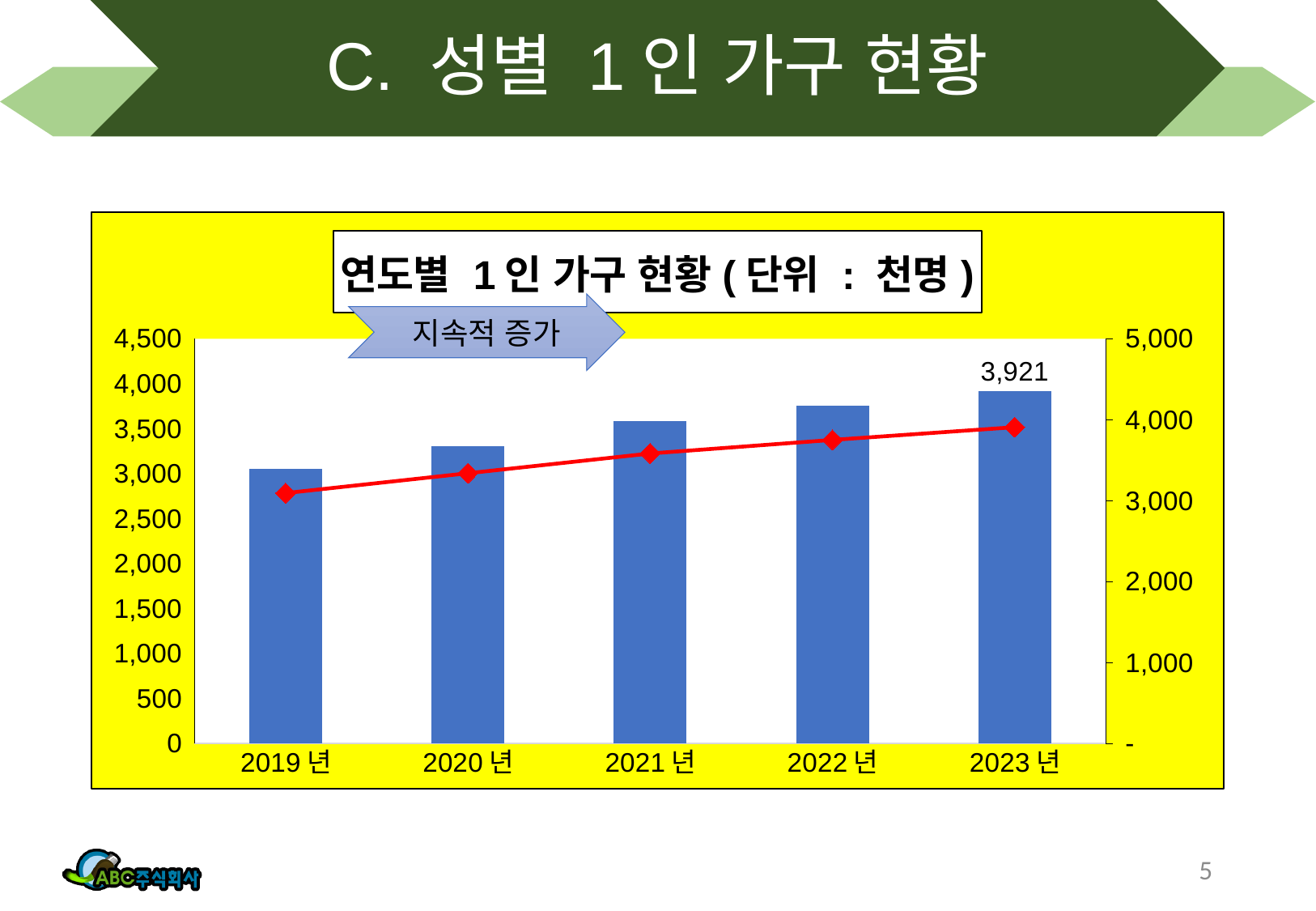

# C. 성별 1인 가구 현황

### Chart: 연도별 1인 가구 현황(단위 : 천명)

| Category | 남성 | 여성 |
|---|---|---|
| 2019년 | 3053.0 | 3093.0 |
| 2020년 | 3304.0 | 3338.0 |
| 2021년 | 3583.0 | 3582.0 |
| 2022년 | 3751.0 | 3750.0 |
| 2023년 | 3921.0 | 3907.0 |
지속적 증가
5